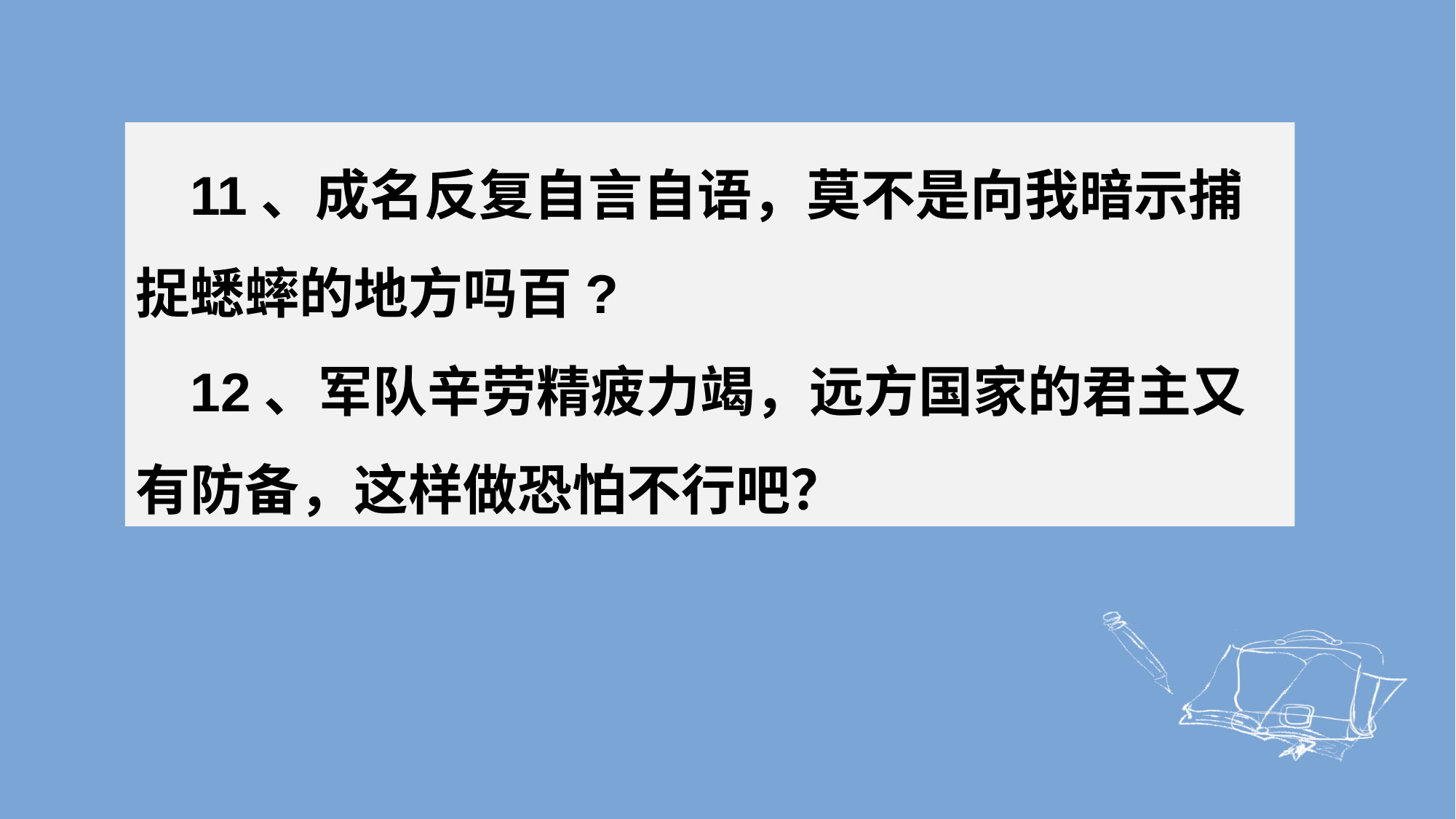

11、成名反复自言自语，莫不是向我暗示捕捉蟋蟀的地方吗百?
12、军队辛劳精疲力竭，远方国家的君主又有防备，这样做恐怕不行吧？